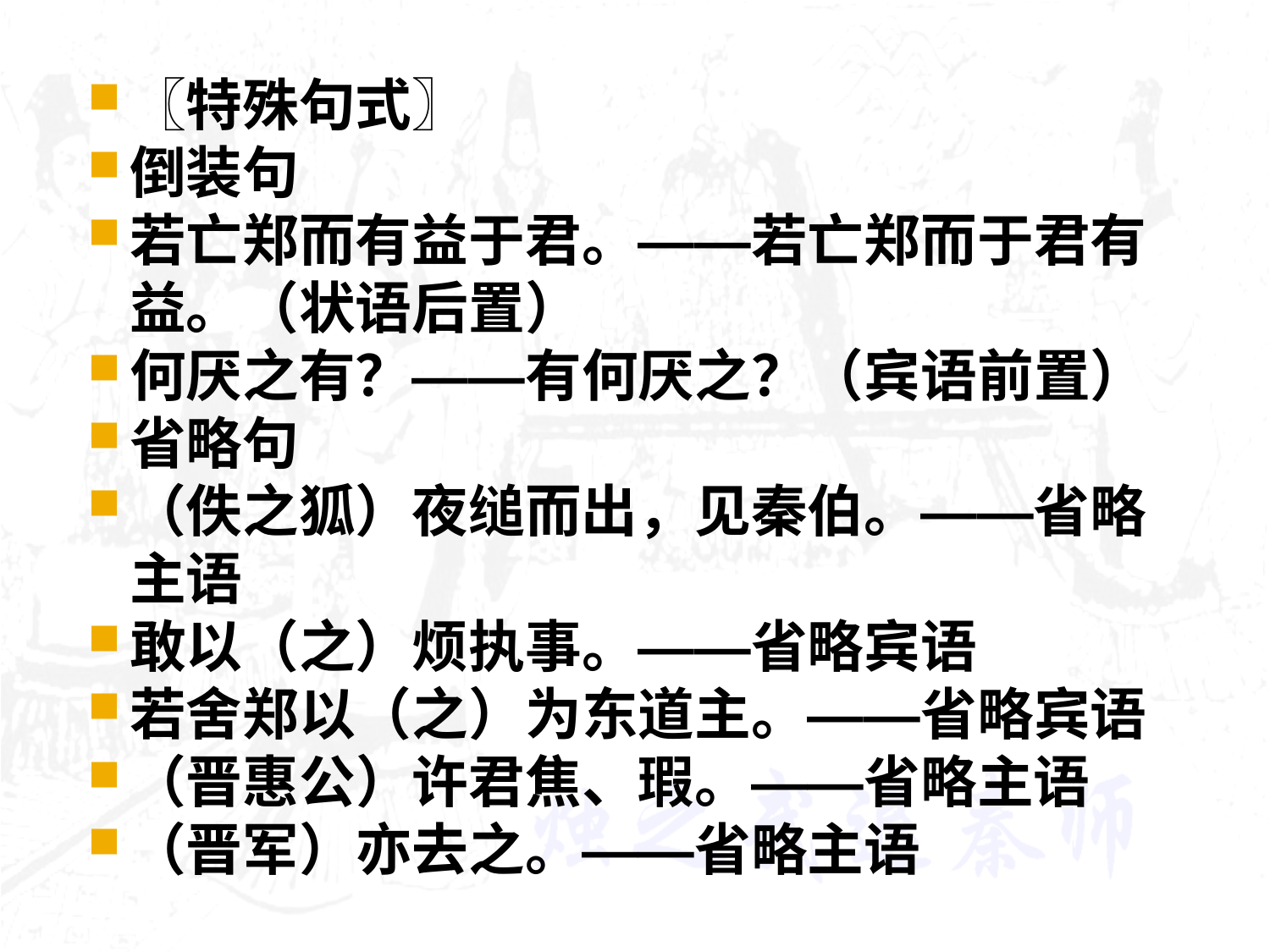

#
〖特殊句式〗
倒装句
若亡郑而有益于君。——若亡郑而于君有益。（状语后置）
何厌之有？——有何厌之？（宾语前置）
省略句
（佚之狐）夜缒而出，见秦伯。——省略主语
敢以（之）烦执事。——省略宾语
若舍郑以（之）为东道主。——省略宾语
（晋惠公）许君焦、瑕。——省略主语
（晋军）亦去之。——省略主语